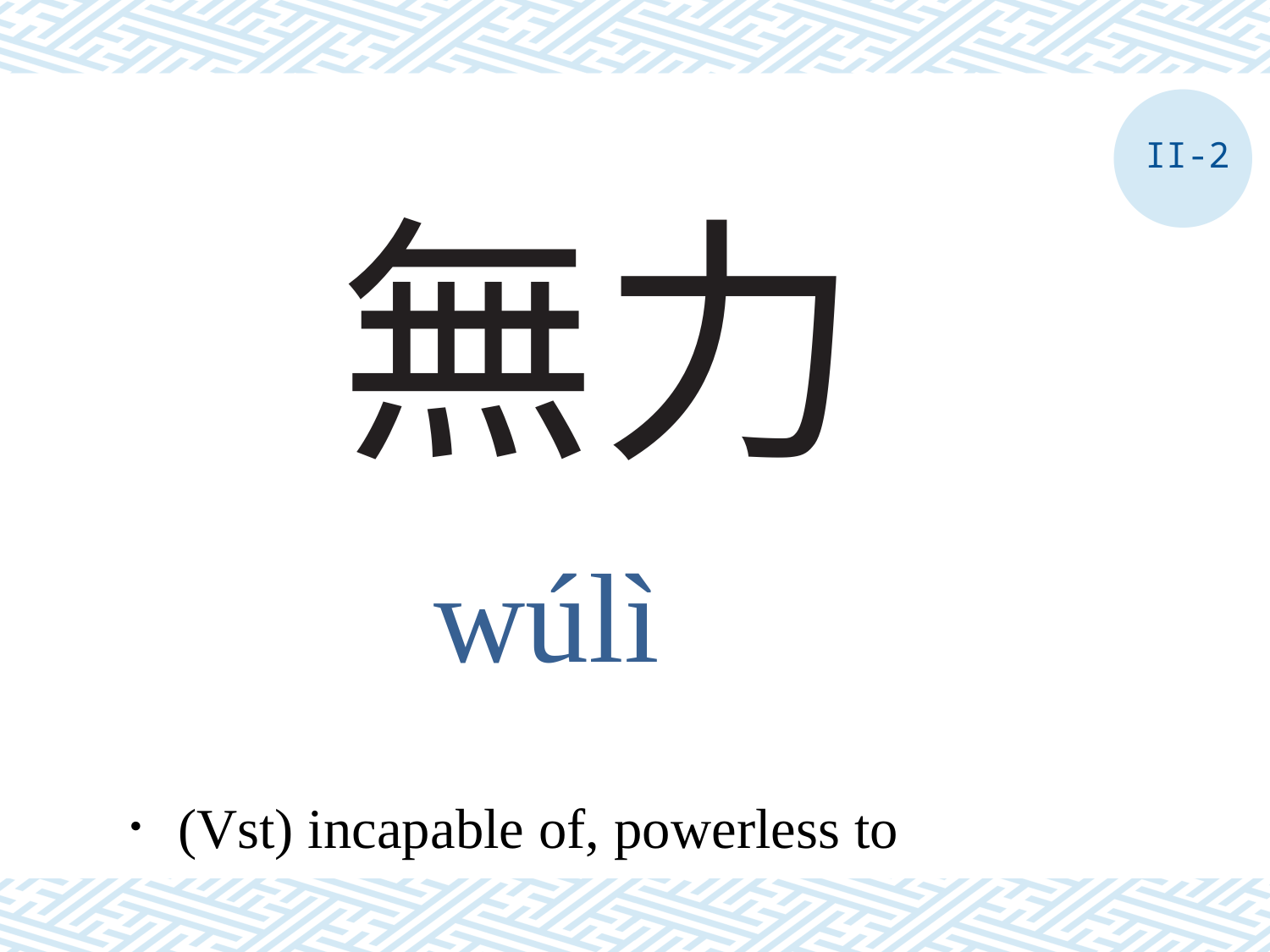

II-2

# 無力
wúlì
．(Vst) incapable of, powerless to